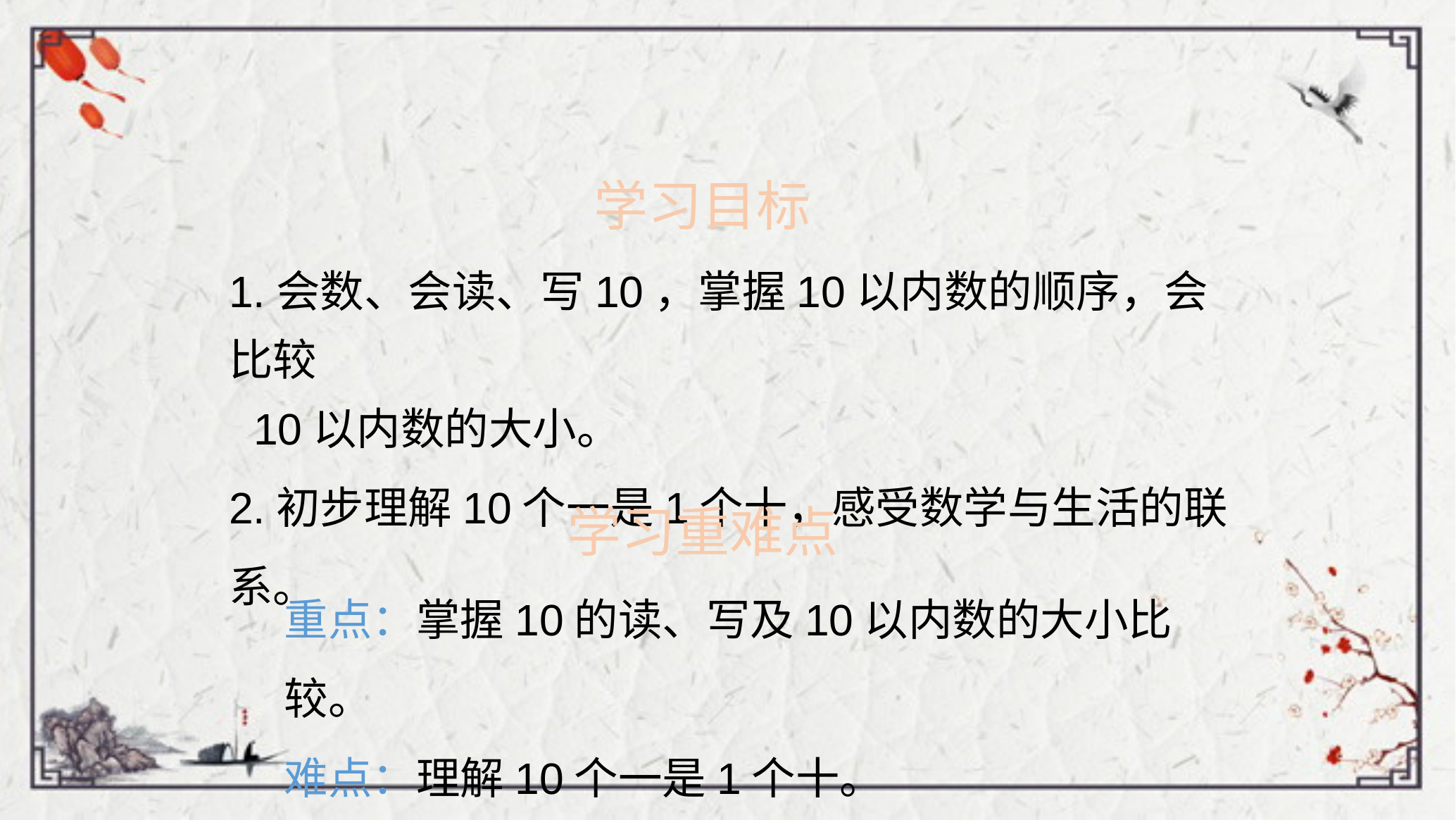

学习目标
1.会数、会读、写10，掌握10以内数的顺序，会比较
  10以内数的大小。
2.初步理解10个一是1个十，感受数学与生活的联系。
学习重难点
重点：掌握10的读、写及10以内数的大小比较。
难点：理解10个一是1个十。